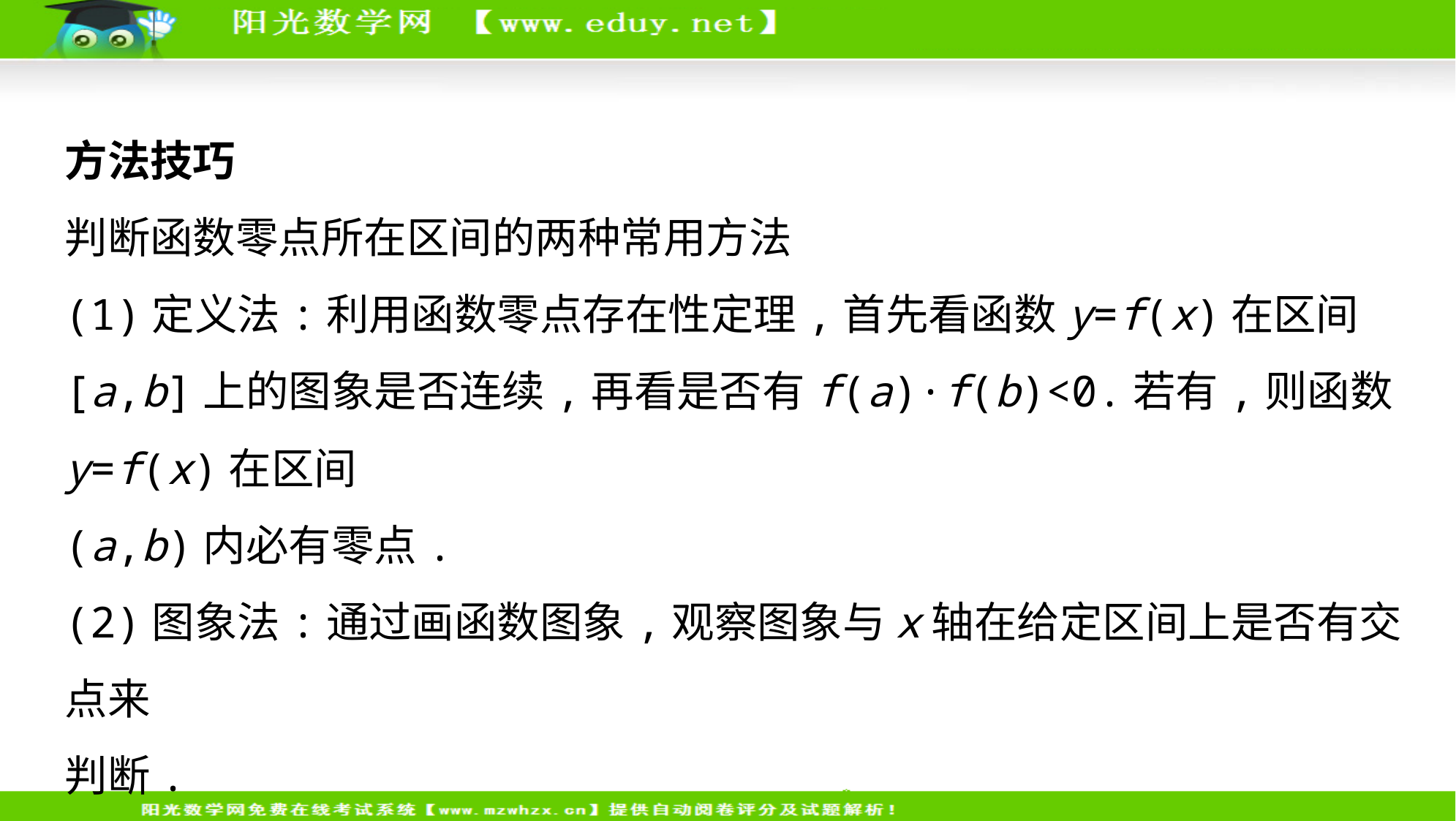

方法技巧
判断函数零点所在区间的两种常用方法
(1)定义法:利用函数零点存在性定理,首先看函数y=f(x)在区间[a,b]上的图象是否连续,再看是否有f(a)·f(b)<0.若有,则函数y=f(x)在区间
(a,b)内必有零点.
(2)图象法:通过画函数图象,观察图象与x轴在给定区间上是否有交点来
判断.